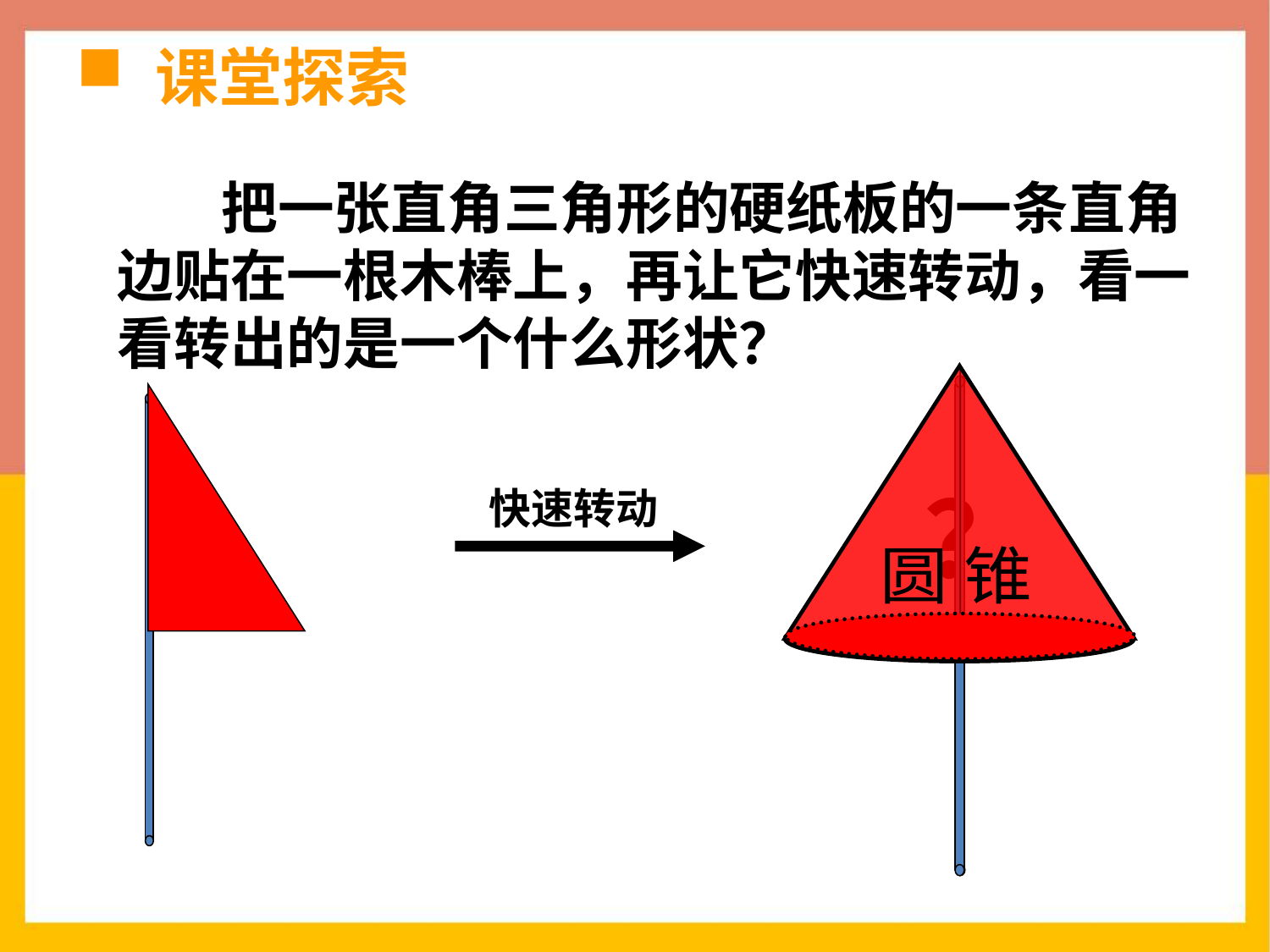

# 课堂探索
       把一张直角三角形的硬纸板的一条直角边贴在一根木棒上，再让它快速转动，看一看转出的是一个什么形状？

？
快速转动

圆 锥